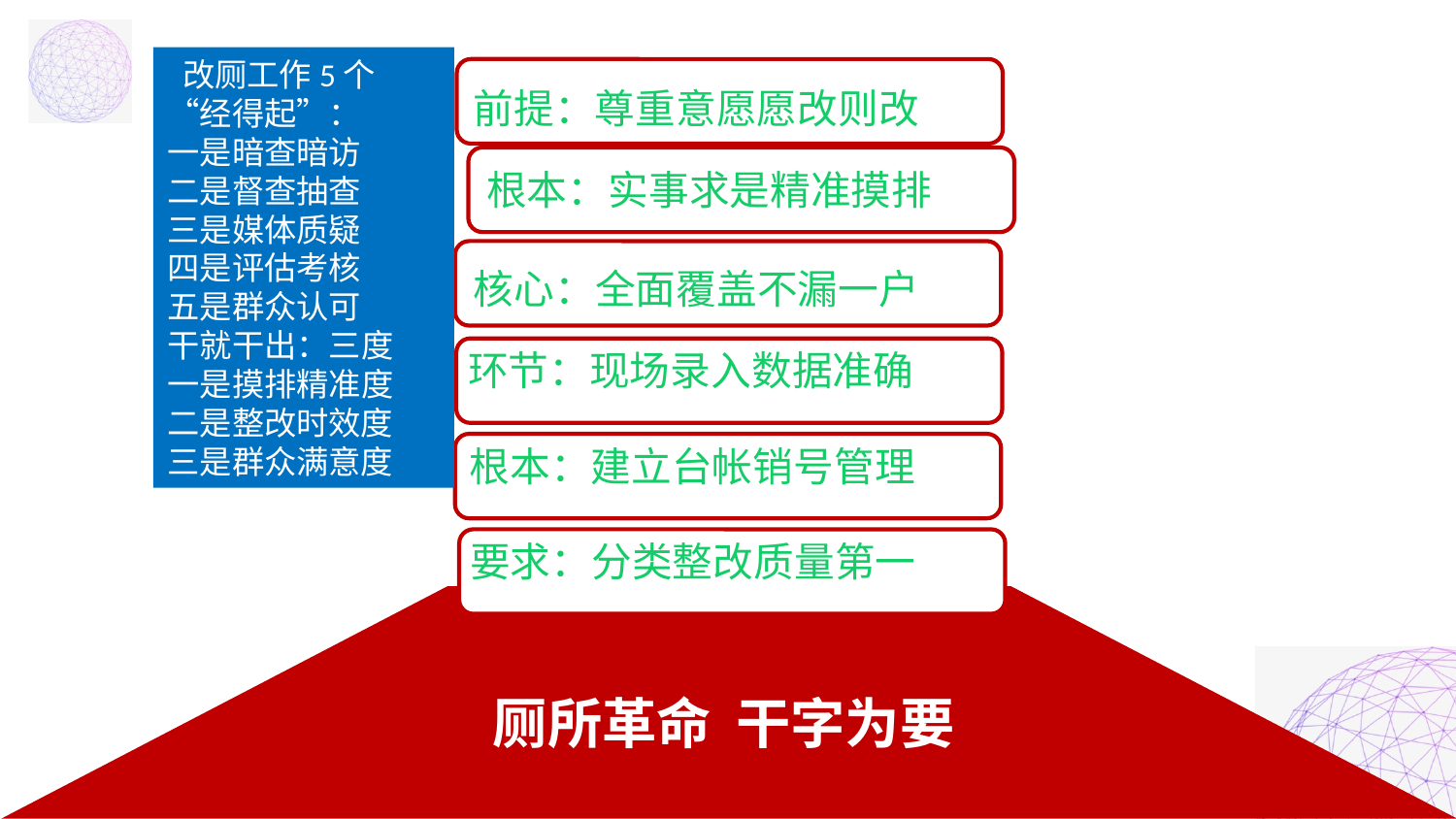

改厕工作5个“经得起”：
一是暗查暗访
二是督查抽查
三是媒体质疑
四是评估考核
五是群众认可
干就干出：三度
一是摸排精准度
二是整改时效度
三是群众满意度

前提：尊重意愿愿改则改

根本：实事求是精准摸排

核心：全面覆盖不漏一户
环节：现场录入数据准确

根本：建立台帐销号管理
要求：分类整改质量第一

 厕所革命  干字为要